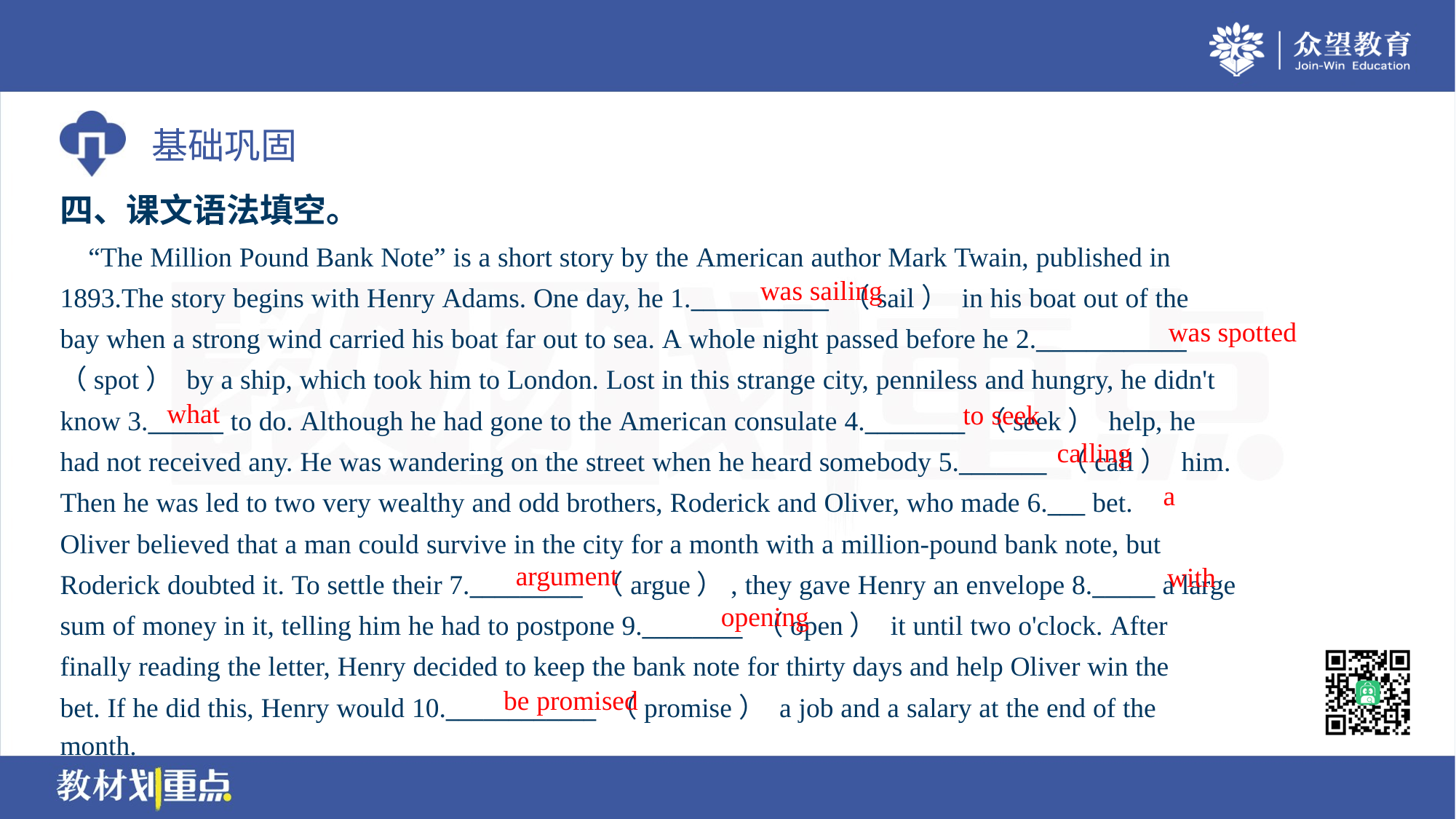

四、课文语法填空。
    “The Million Pound Bank Note” is a short story by the American author Mark Twain, published in
1893.The story begins with Henry Adams. One day, he 1.___________ （sail） in his boat out of the
bay when a strong wind carried his boat far out to sea. A whole night passed before he 2.____________
（spot） by a ship, which took him to London. Lost in this strange city, penniless and hungry, he didn't
know 3.______ to do. Although he had gone to the American consulate 4.________ （seek） help, he
had not received any. He was wandering on the street when he heard somebody 5._______ （call） him.
Then he was led to two very wealthy and odd brothers, Roderick and Oliver, who made 6.___ bet.
Oliver believed that a man could survive in the city for a month with a million-pound bank note, but
Roderick doubted it. To settle their 7._________ （argue）, they gave Henry an envelope 8._____ a large
sum of money in it, telling him he had to postpone 9.________ （open） it until two o'clock. After
finally reading the letter, Henry decided to keep the bank note for thirty days and help Oliver win the
bet. If he did this, Henry would 10.____________ （promise） a job and a salary at the end of the
month.
was sailing
was spotted
what
to seek
calling
a
argument
with
opening
be promised